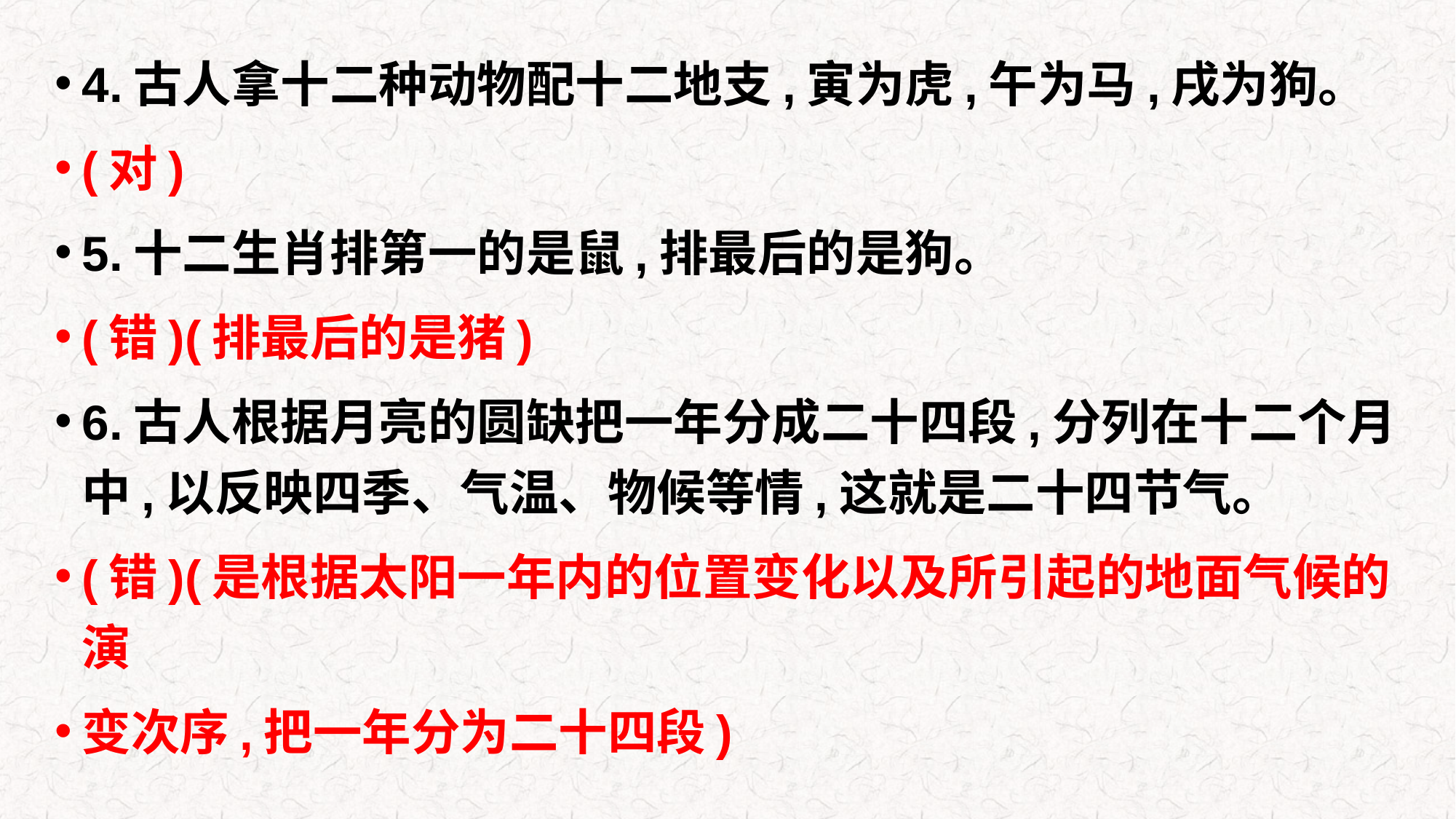

4.古人拿十二种动物配十二地支,寅为虎,午为马,戌为狗。
(对)
5.十二生肖排第一的是鼠,排最后的是狗。
(错)(排最后的是猪)
6.古人根据月亮的圆缺把一年分成二十四段,分列在十二个月中,以反映四季、气温、物候等情,这就是二十四节气。
(错)(是根据太阳一年内的位置变化以及所引起的地面气候的演
变次序,把一年分为二十四段)